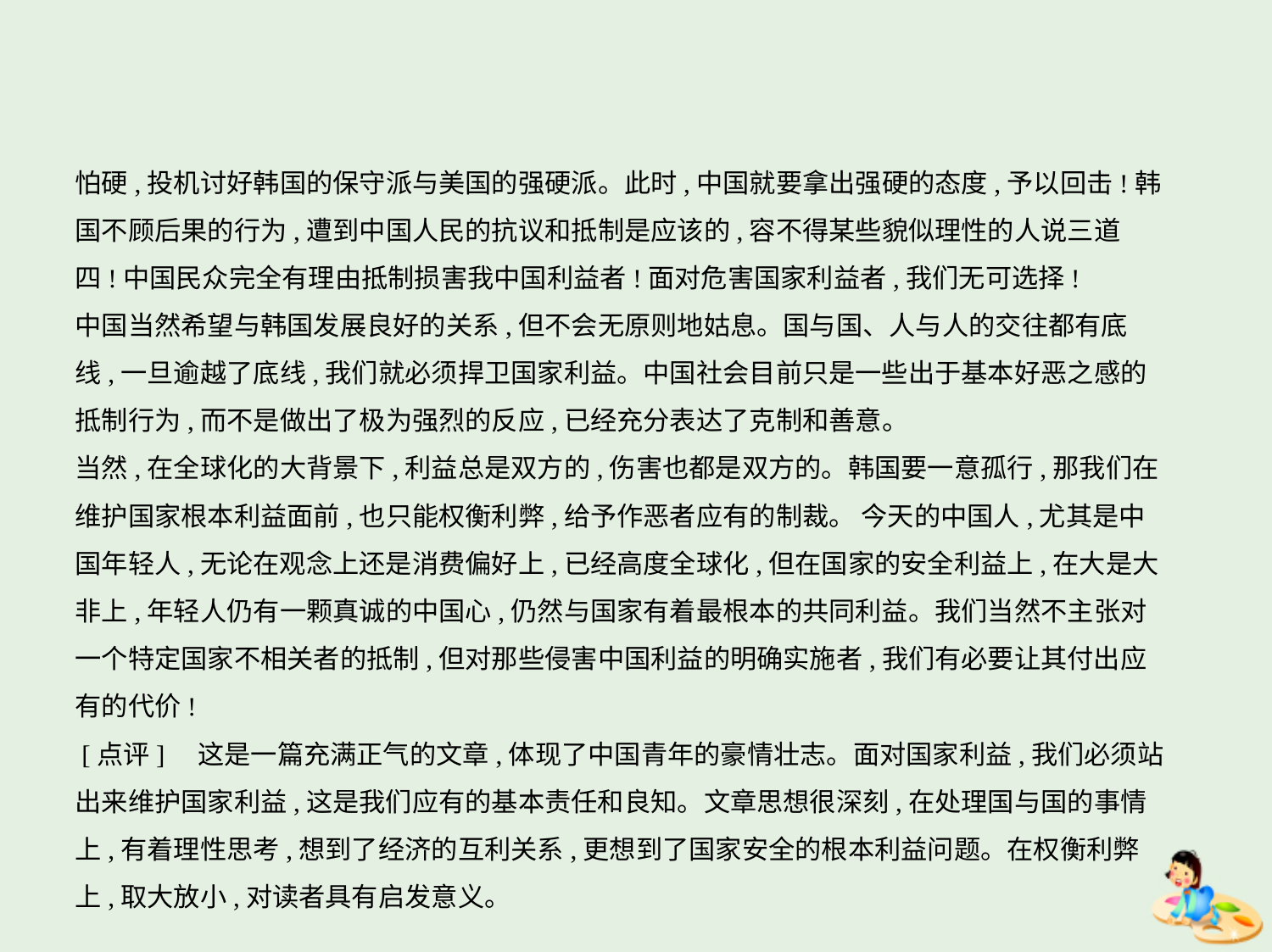

怕硬,投机讨好韩国的保守派与美国的强硬派。此时,中国就要拿出强硬的态度,予以回击!韩
国不顾后果的行为,遭到中国人民的抗议和抵制是应该的,容不得某些貌似理性的人说三道
四!中国民众完全有理由抵制损害我中国利益者!面对危害国家利益者,我们无可选择!
中国当然希望与韩国发展良好的关系,但不会无原则地姑息。国与国、人与人的交往都有底
线,一旦逾越了底线,我们就必须捍卫国家利益。中国社会目前只是一些出于基本好恶之感的
抵制行为,而不是做出了极为强烈的反应,已经充分表达了克制和善意。
当然,在全球化的大背景下,利益总是双方的,伤害也都是双方的。韩国要一意孤行,那我们在
维护国家根本利益面前,也只能权衡利弊,给予作恶者应有的制裁。 今天的中国人,尤其是中
国年轻人,无论在观念上还是消费偏好上,已经高度全球化,但在国家的安全利益上,在大是大
非上,年轻人仍有一颗真诚的中国心,仍然与国家有着最根本的共同利益。我们当然不主张对
一个特定国家不相关者的抵制,但对那些侵害中国利益的明确实施者,我们有必要让其付出应
有的代价!
 [点评]　这是一篇充满正气的文章,体现了中国青年的豪情壮志。面对国家利益,我们必须站
出来维护国家利益,这是我们应有的基本责任和良知。文章思想很深刻,在处理国与国的事情
上,有着理性思考,想到了经济的互利关系,更想到了国家安全的根本利益问题。在权衡利弊
上,取大放小,对读者具有启发意义。